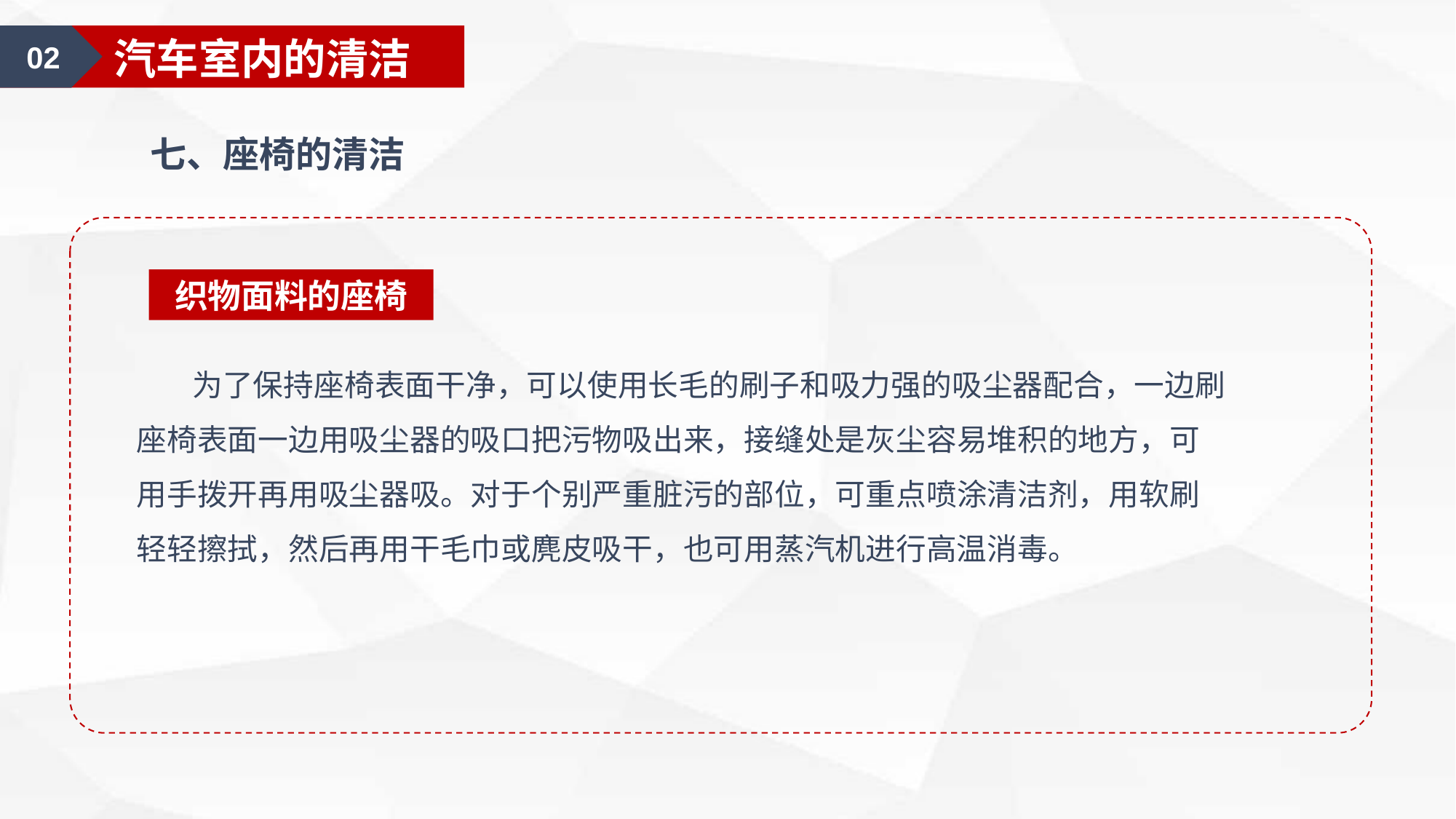

02
汽车室内的清洁
01
七、座椅的清洁

织物面料的座椅
        为了保持座椅表面干净，可以使用长毛的刷子和吸力强的吸尘器配合，一边刷座椅表面一边用吸尘器的吸口把污物吸出来，接缝处是灰尘容易堆积的地方，可用手拨开再用吸尘器吸。对于个别严重脏污的部位，可重点喷涂清洁剂，用软刷轻轻擦拭，然后再用干毛巾或麂皮吸干，也可用蒸汽机进行高温消毒。